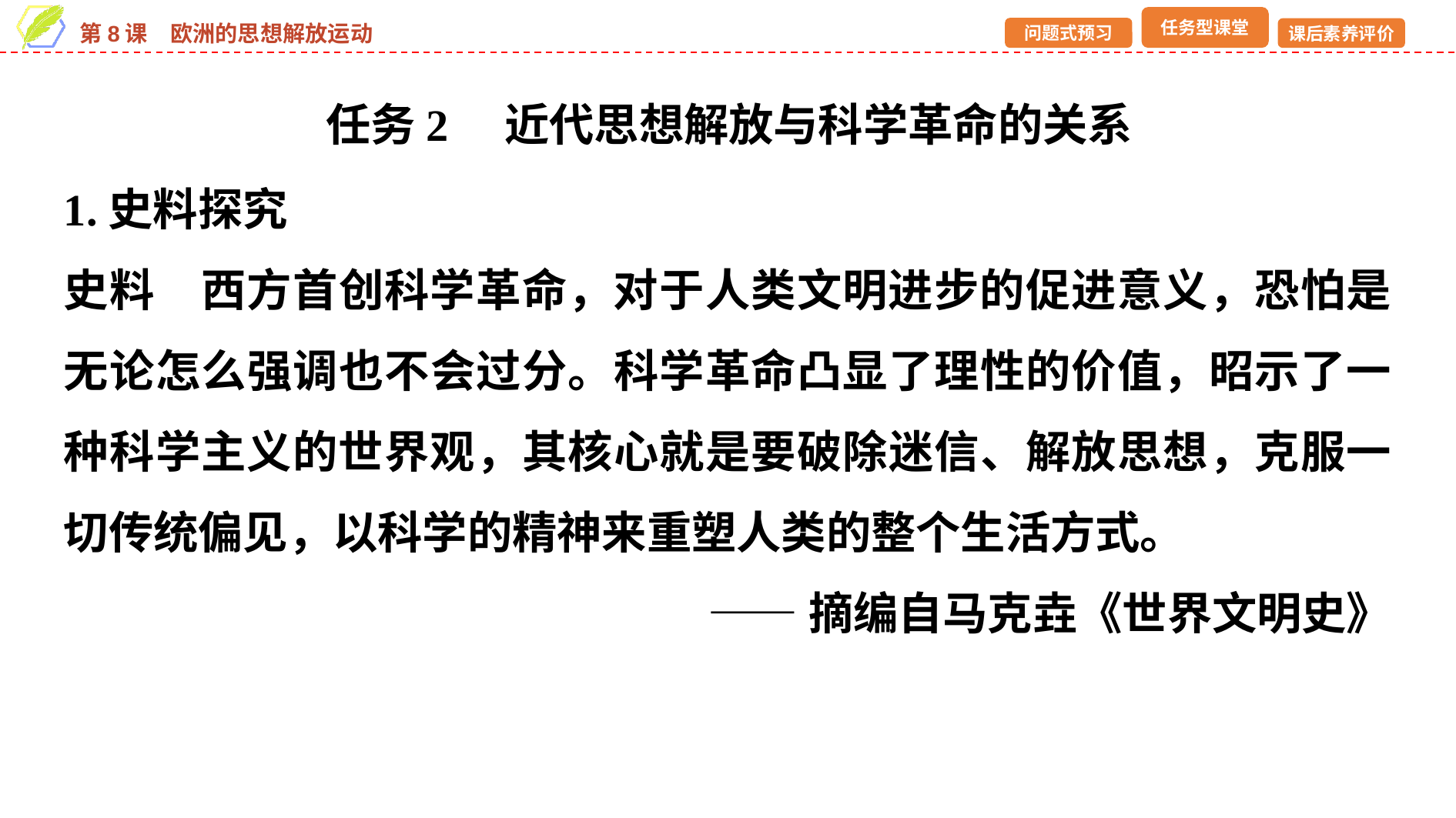

任务2　近代思想解放与科学革命的关系
1.史料探究
史料　西方首创科学革命，对于人类文明进步的促进意义，恐怕是无论怎么强调也不会过分。科学革命凸显了理性的价值，昭示了一种科学主义的世界观，其核心就是要破除迷信、解放思想，克服一切传统偏见，以科学的精神来重塑人类的整个生活方式。
——摘编自马克垚《世界文明史》